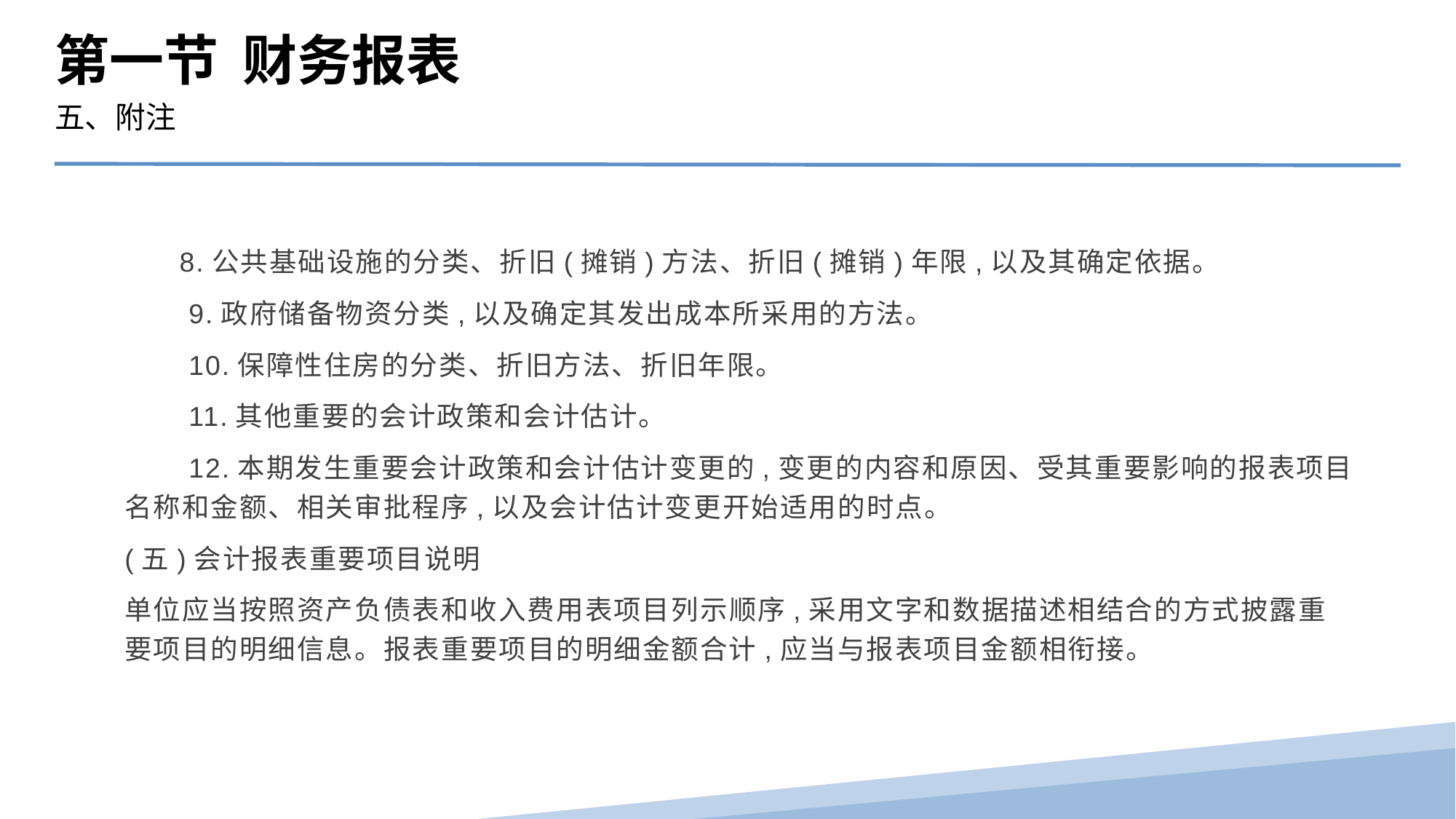

第一节  财务报表
五、附注
      8.公共基础设施的分类、折旧(摊销)方法、折旧(摊销)年限,以及其确定依据。
　　9.政府储备物资分类,以及确定其发出成本所采用的方法。
　　10.保障性住房的分类、折旧方法、折旧年限。
　　11.其他重要的会计政策和会计估计。
　　12.本期发生重要会计政策和会计估计变更的,变更的内容和原因、受其重要影响的报表项目名称和金额、相关审批程序,以及会计估计变更开始适用的时点。
(五)会计报表重要项目说明
单位应当按照资产负债表和收入费用表项目列示顺序,采用文字和数据描述相结合的方式披露重要项目的明细信息。报表重要项目的明细金额合计,应当与报表项目金额相衔接。